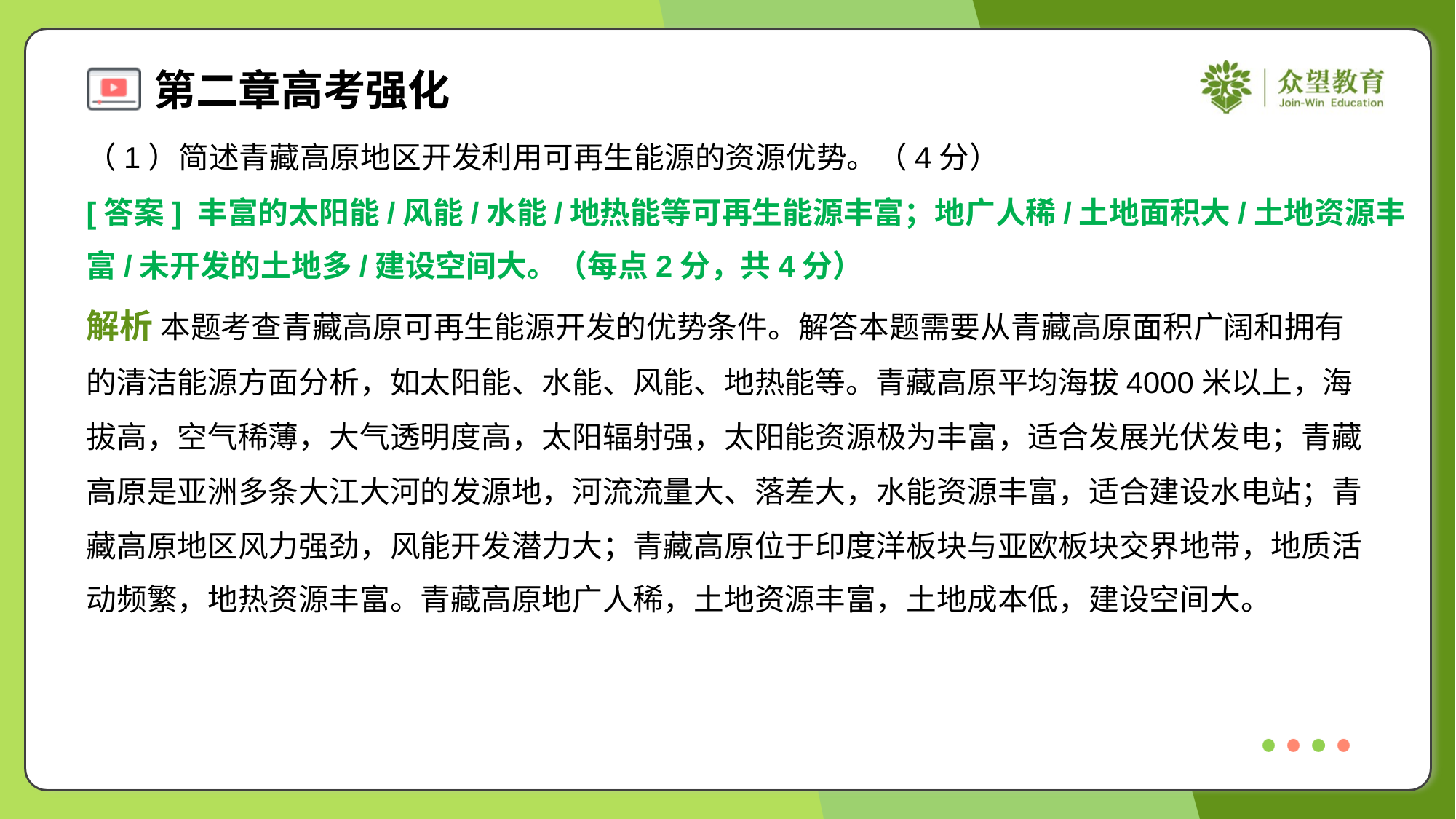

（1）简述青藏高原地区开发利用可再生能源的资源优势。（4分）
[答案] 丰富的太阳能/风能/水能/地热能等可再生能源丰富；地广人稀/土地面积大/土地资源丰
富/未开发的土地多/建设空间大。（每点2分，共4分）
解析 本题考查青藏高原可再生能源开发的优势条件。解答本题需要从青藏高原面积广阔和拥有
的清洁能源方面分析，如太阳能、水能、风能、地热能等。青藏高原平均海拔4000米以上，海
拔高，空气稀薄，大气透明度高，太阳辐射强，太阳能资源极为丰富，适合发展光伏发电；青藏
高原是亚洲多条大江大河的发源地，河流流量大、落差大，水能资源丰富，适合建设水电站；青
藏高原地区风力强劲，风能开发潜力大；青藏高原位于印度洋板块与亚欧板块交界地带，地质活
动频繁，地热资源丰富。青藏高原地广人稀，土地资源丰富，土地成本低，建设空间大。